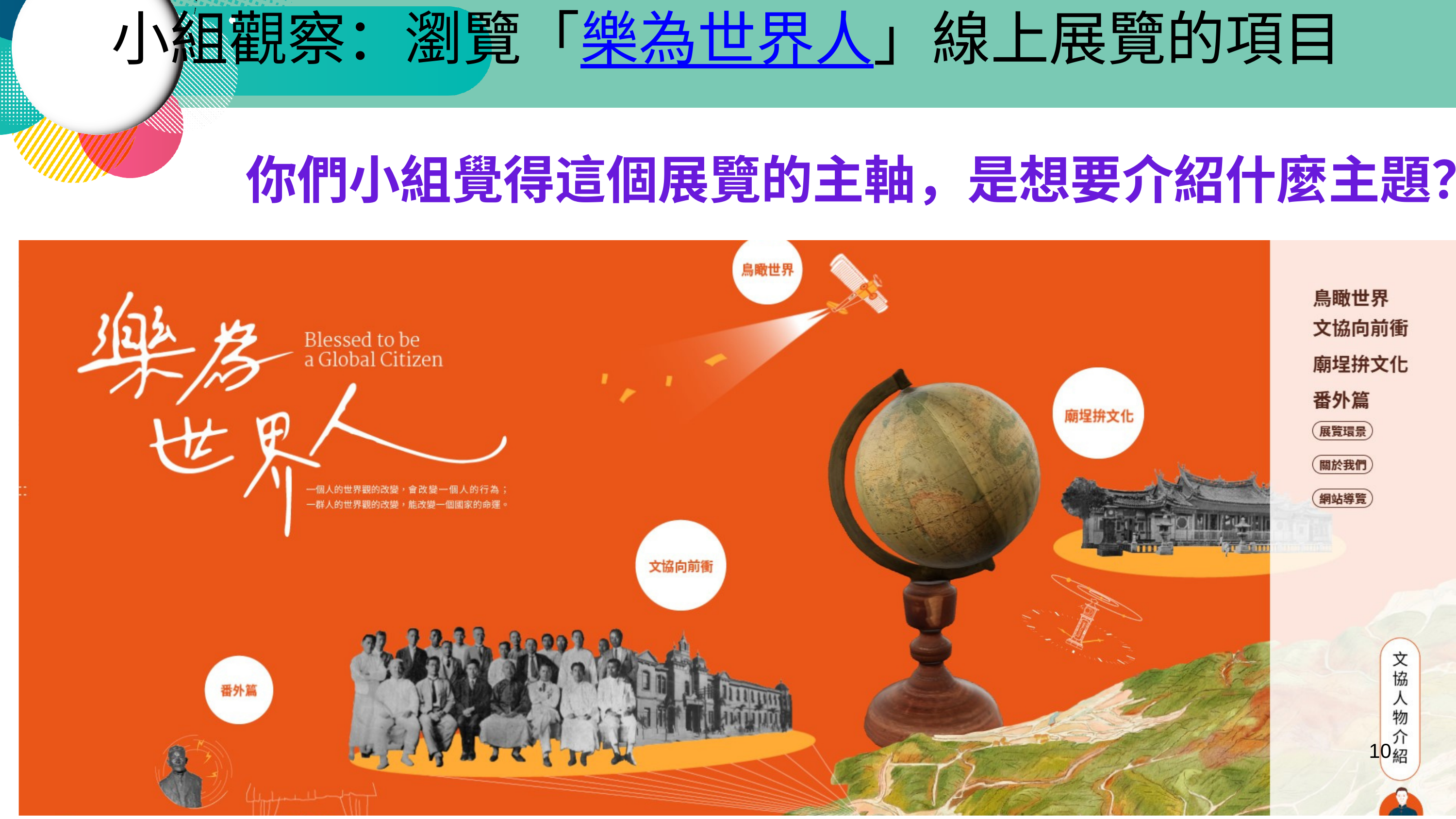

小組觀察：瀏覽「樂為世界人」線上展覽的項目
  你們小組覺得這個展覽的主軸，是想要介紹什麼主題？

10